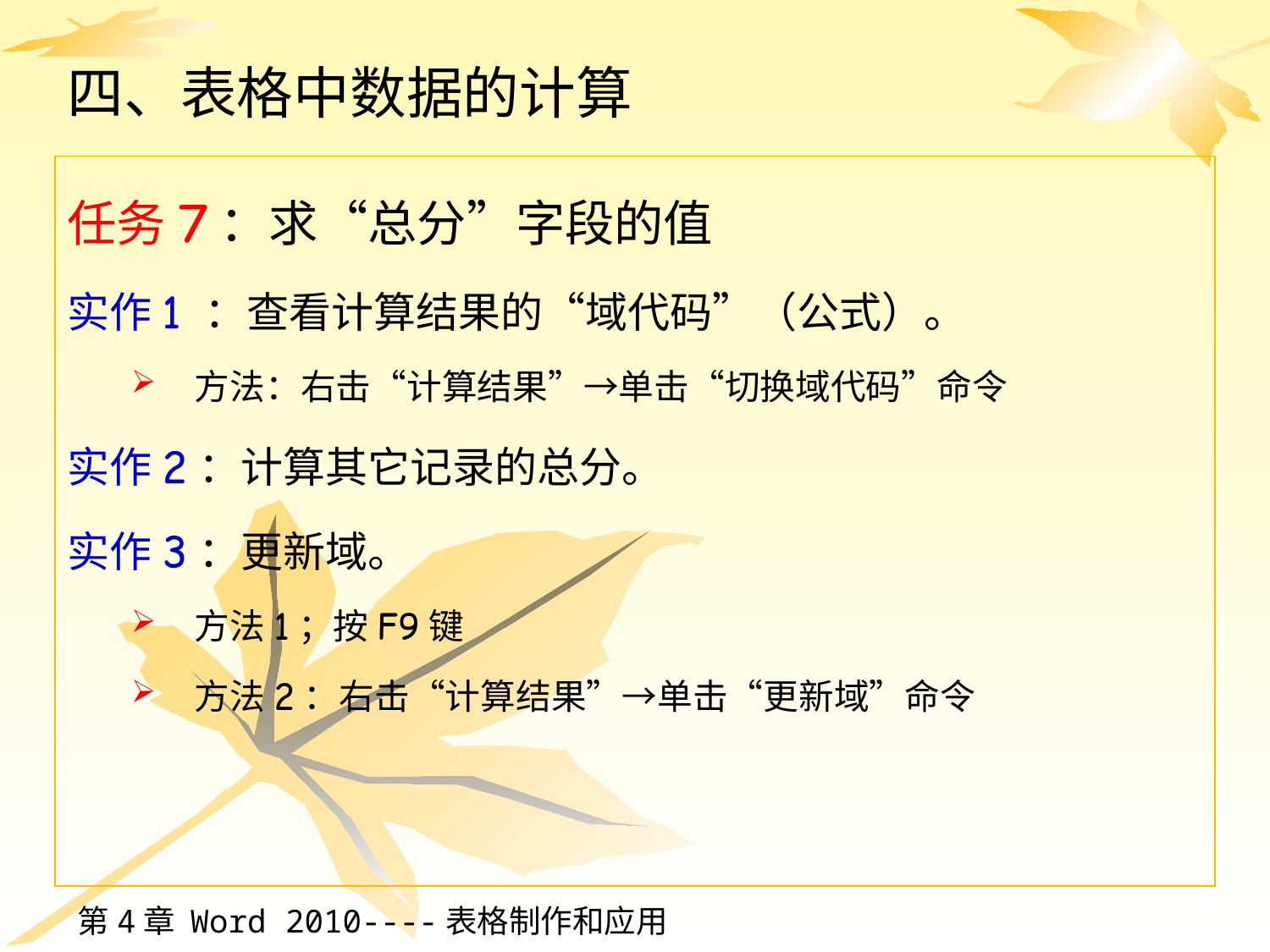

# 四、表格中数据的计算
任务7：求“总分”字段的值
实作1 ：查看计算结果的“域代码”（公式）。
方法：右击“计算结果”→单击“切换域代码”命令
实作2：计算其它记录的总分。
实作3：更新域。
方法1；按F9键
方法2：右击“计算结果”→单击“更新域”命令